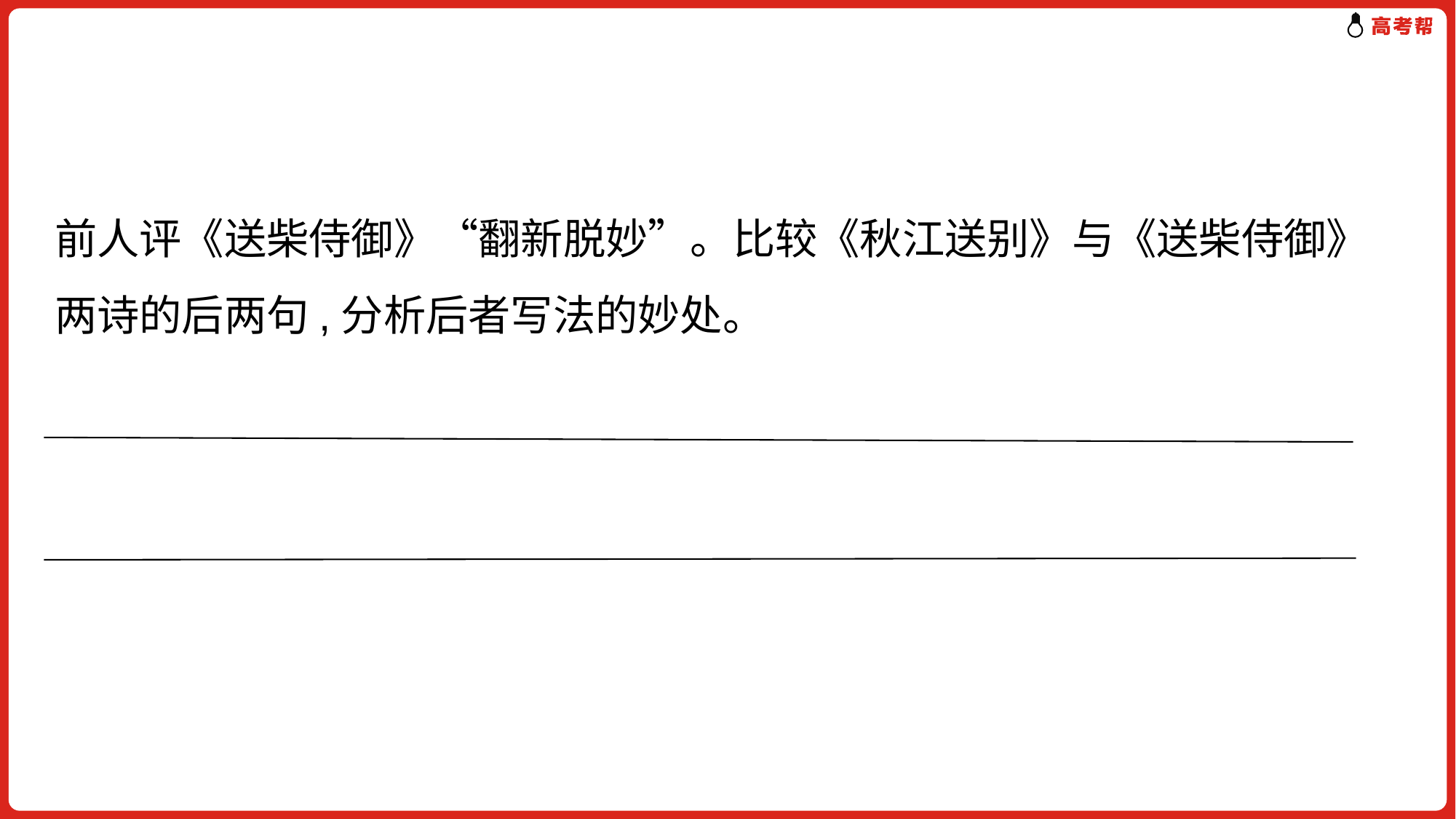

前人评《送柴侍御》“翻新脱妙”。比较《秋江送别》与《送柴侍御》两诗的后两句,分析后者写法的妙处。